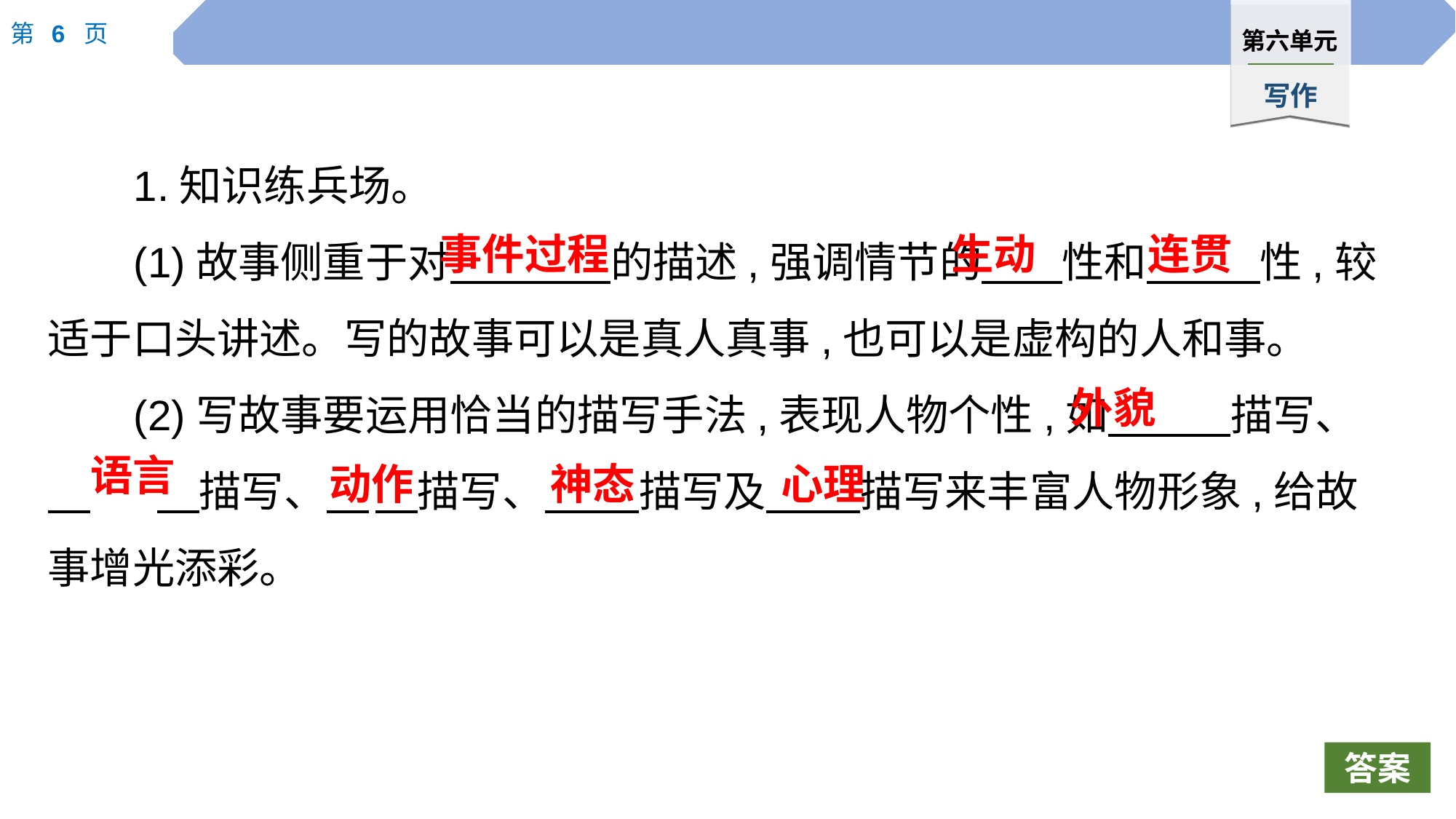

1.知识练兵场。
(1)故事侧重于对　        　的描述,强调情节的　    性和　   　性,较适于口头讲述。写的故事可以是真人真事,也可以是虚构的人和事。
(2)写故事要运用恰当的描写手法,表现人物个性,如　    　描写、　	　描写、　	　描写、　 　描写及　 　描写来丰富人物形象,给故事增光添彩。
事件过程
生动
连贯
外貌
语言
动作
神态
心理
答案